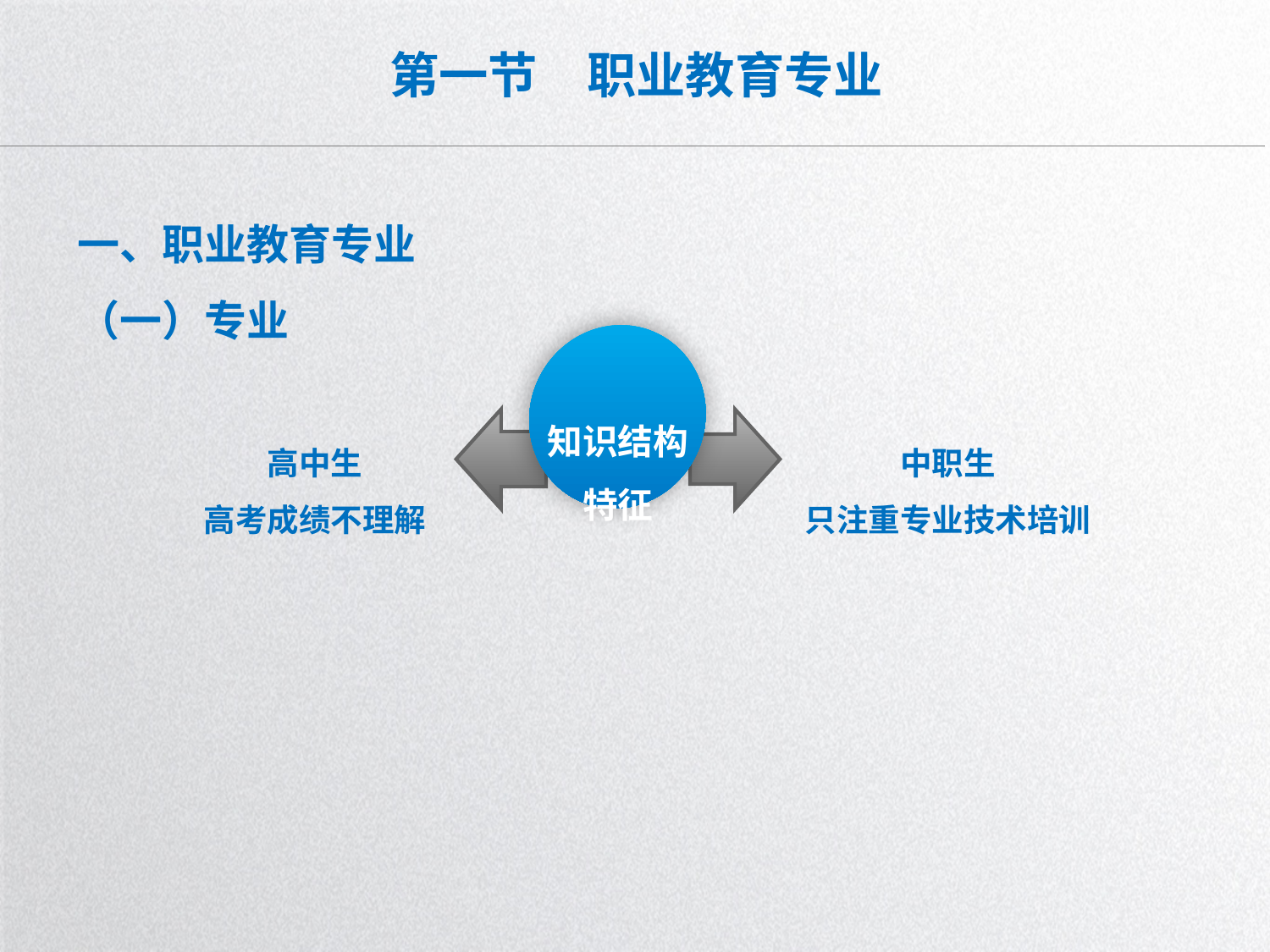

# 第一节　职业教育专业
一、职业教育专业
（一）专业

知识结构
特征

高中生
高考成绩不理解
中职生
只注重专业技术培训